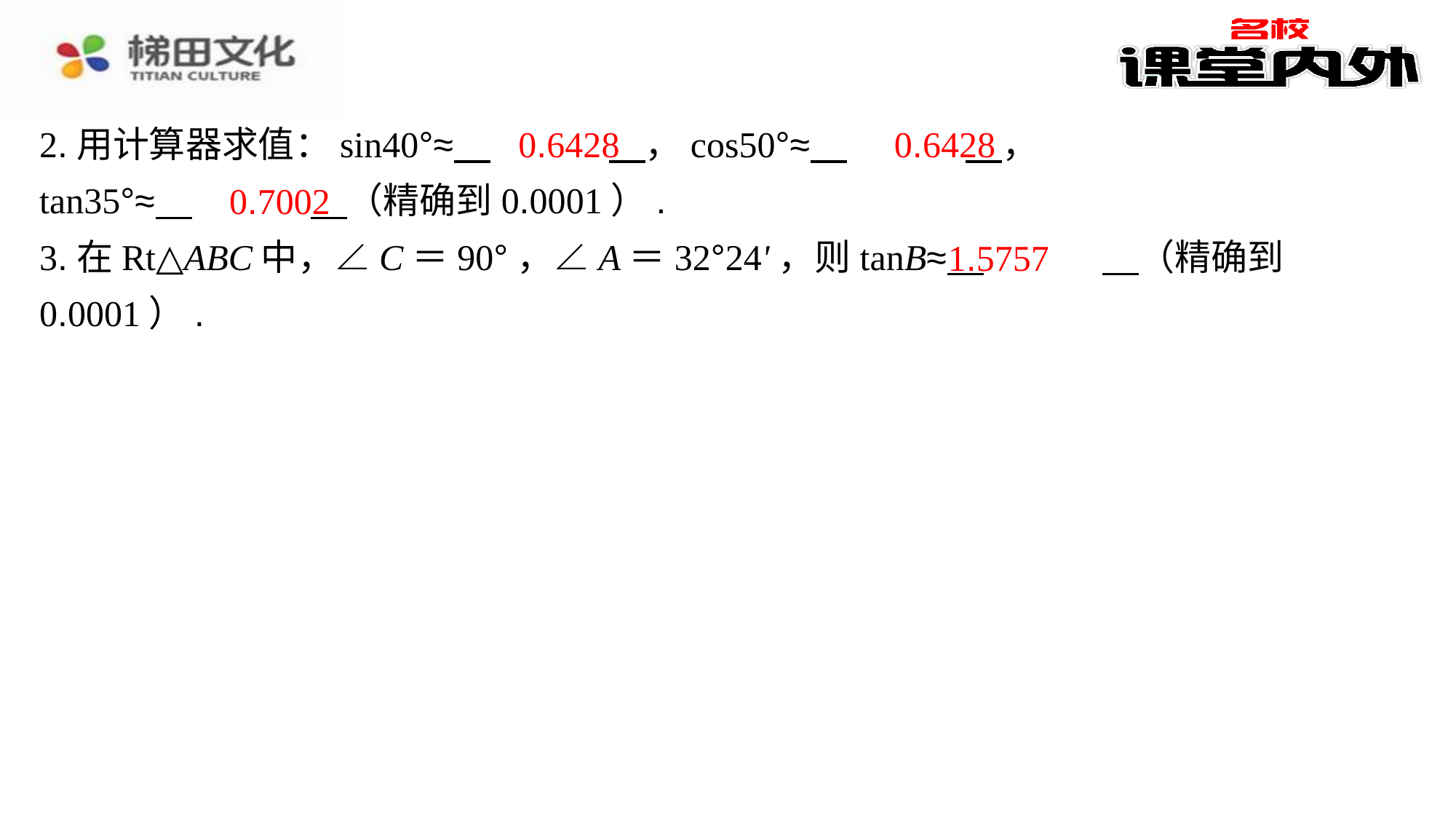

0.6428
0.6428
2.用计算器求值：sin40°≈ 　0.6428　⁠，cos50°≈ 　0.6428　⁠，
tan35°≈ 　0.7002　⁠（精确到0.0001）.
3.在Rt△ABC中，∠C＝90°，∠A＝32°24'，则tanB≈ 　1.5757　⁠（精确到0.0001）.
0.7002
1.5757